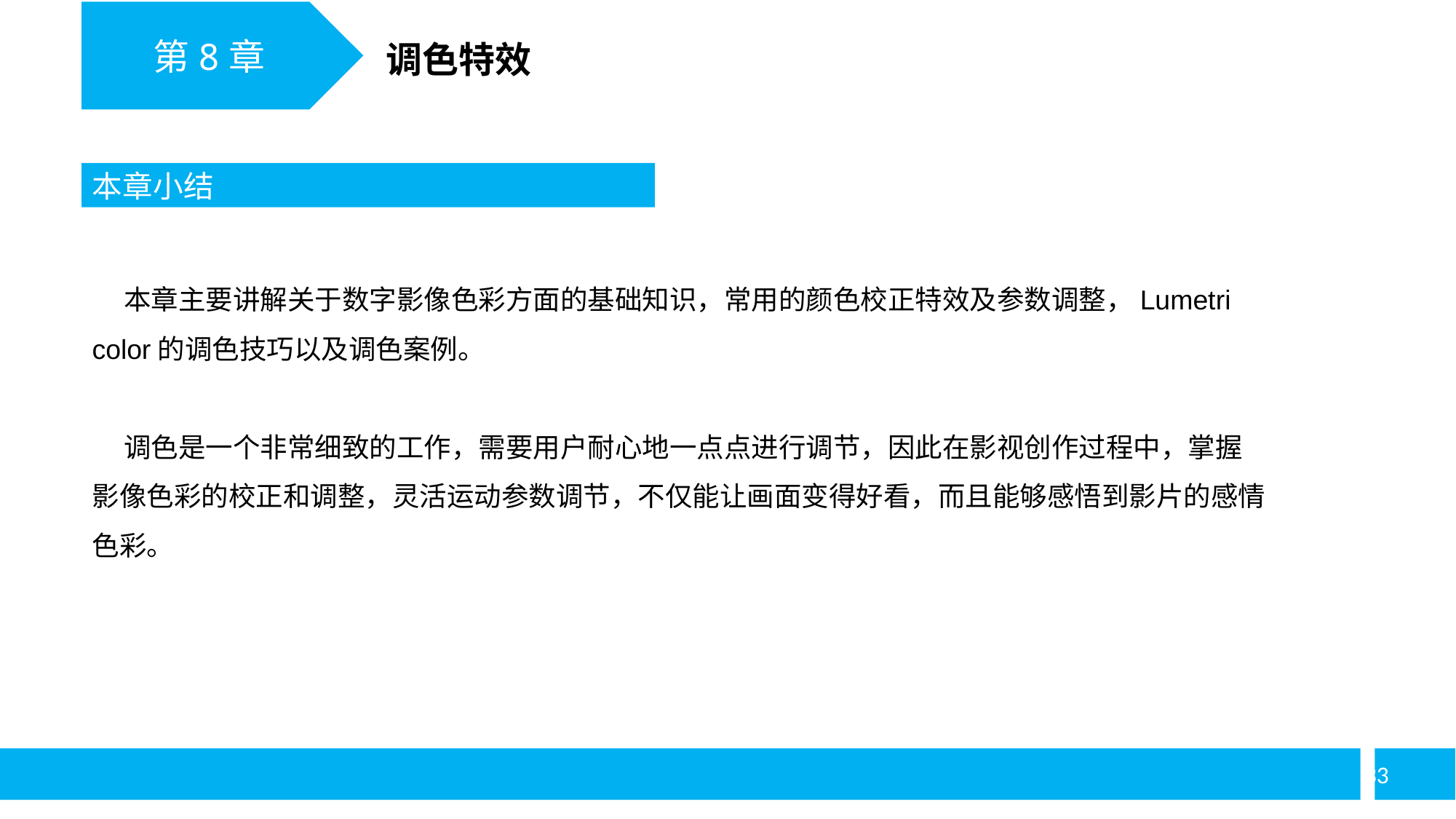

第8章
调色特效
本章小结
本章主要讲解关于数字影像色彩方面的基础知识，常用的颜色校正特效及参数调整，Lumetri color的调色技巧以及调色案例。

调色是一个非常细致的工作，需要用户耐心地一点点进行调节，因此在影视创作过程中，掌握影像色彩的校正和调整，灵活运动参数调节，不仅能让画面变得好看，而且能够感悟到影片的感情色彩。